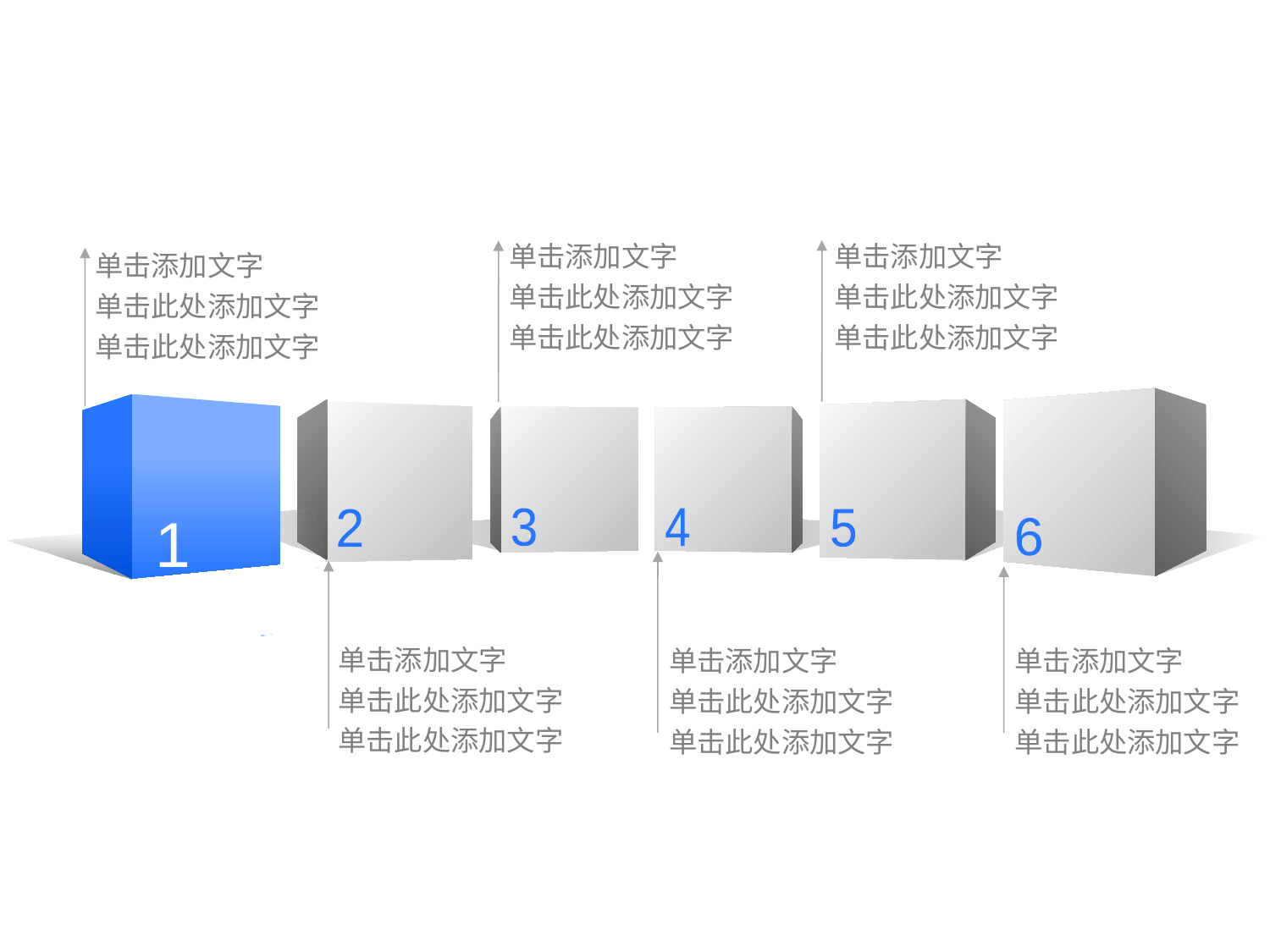

单击添加文字
单击此处添加文字
单击此处添加文字
单击添加文字
单击此处添加文字
单击此处添加文字

3
4

2
5
6

单击添加文字
单击此处添加文字
单击此处添加文字
单击添加文字
单击此处添加文字
单击此处添加文字
单击添加文字
单击此处添加文字
单击此处添加文字

单击添加文字
单击此处添加文字
单击此处添加文字

1